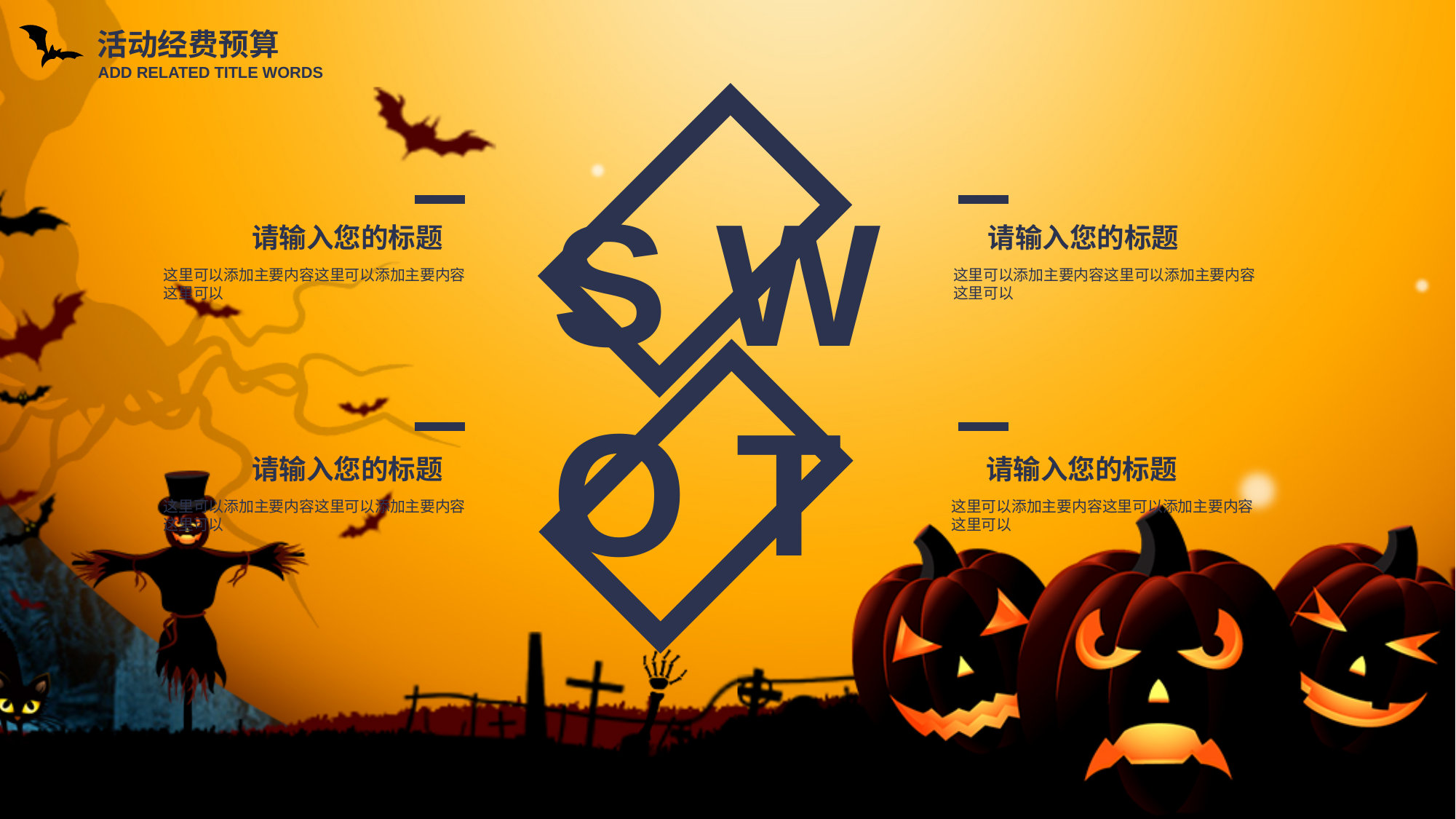

活动经费预算
ADD RELATED TITLE WORDS

S W
O T
请输入您的标题
请输入您的标题
这里可以添加主要内容这里可以添加主要内容这里可以
这里可以添加主要内容这里可以添加主要内容这里可以
请输入您的标题
请输入您的标题
这里可以添加主要内容这里可以添加主要内容这里可以
这里可以添加主要内容这里可以添加主要内容这里可以